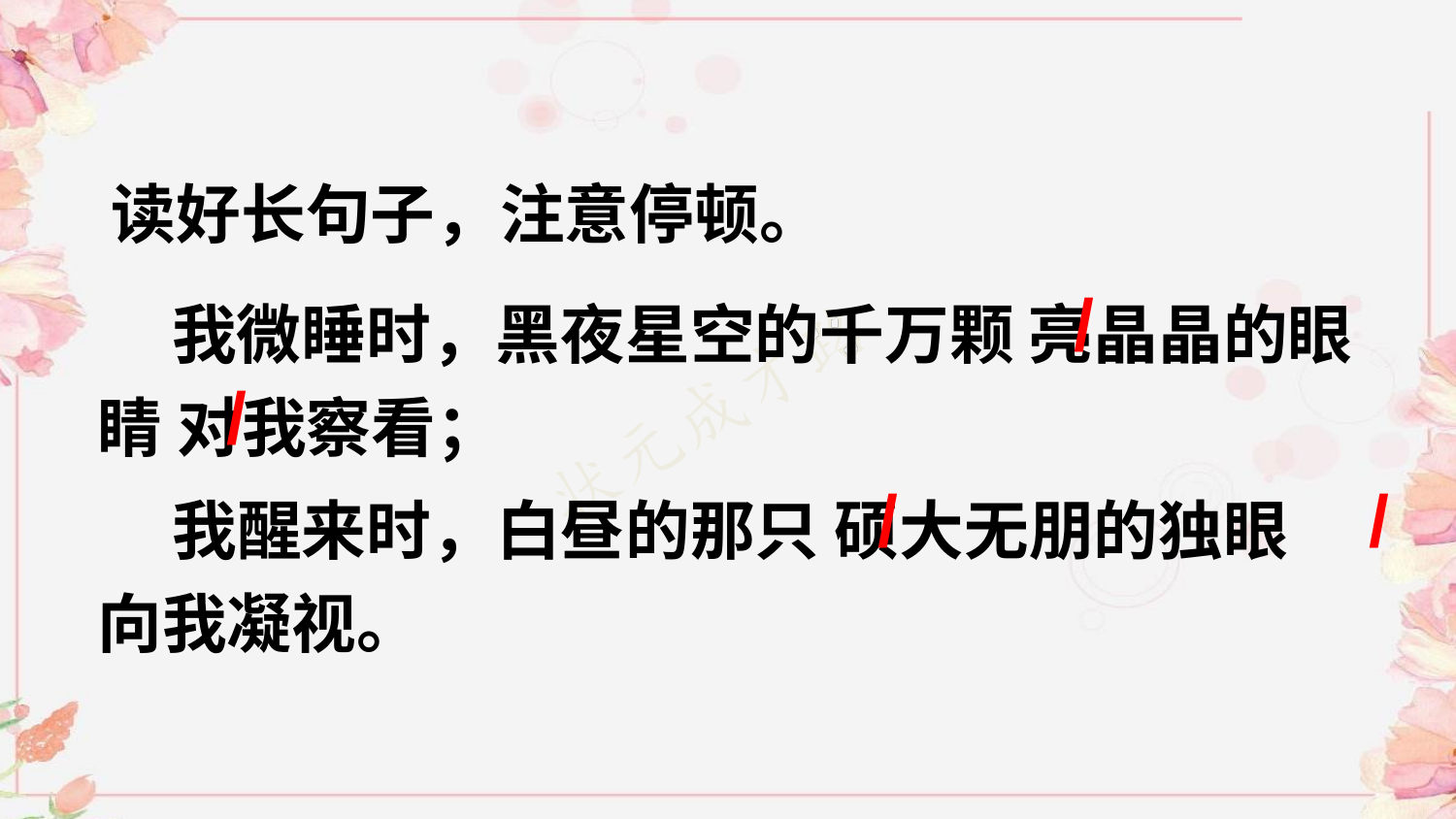

读好长句子，注意停顿。
/
    我微睡时，黑夜星空的千万颗 亮晶晶的眼睛 对我察看；
/
/
    我醒来时，白昼的那只 硕大无朋的独眼
向我凝视。
/